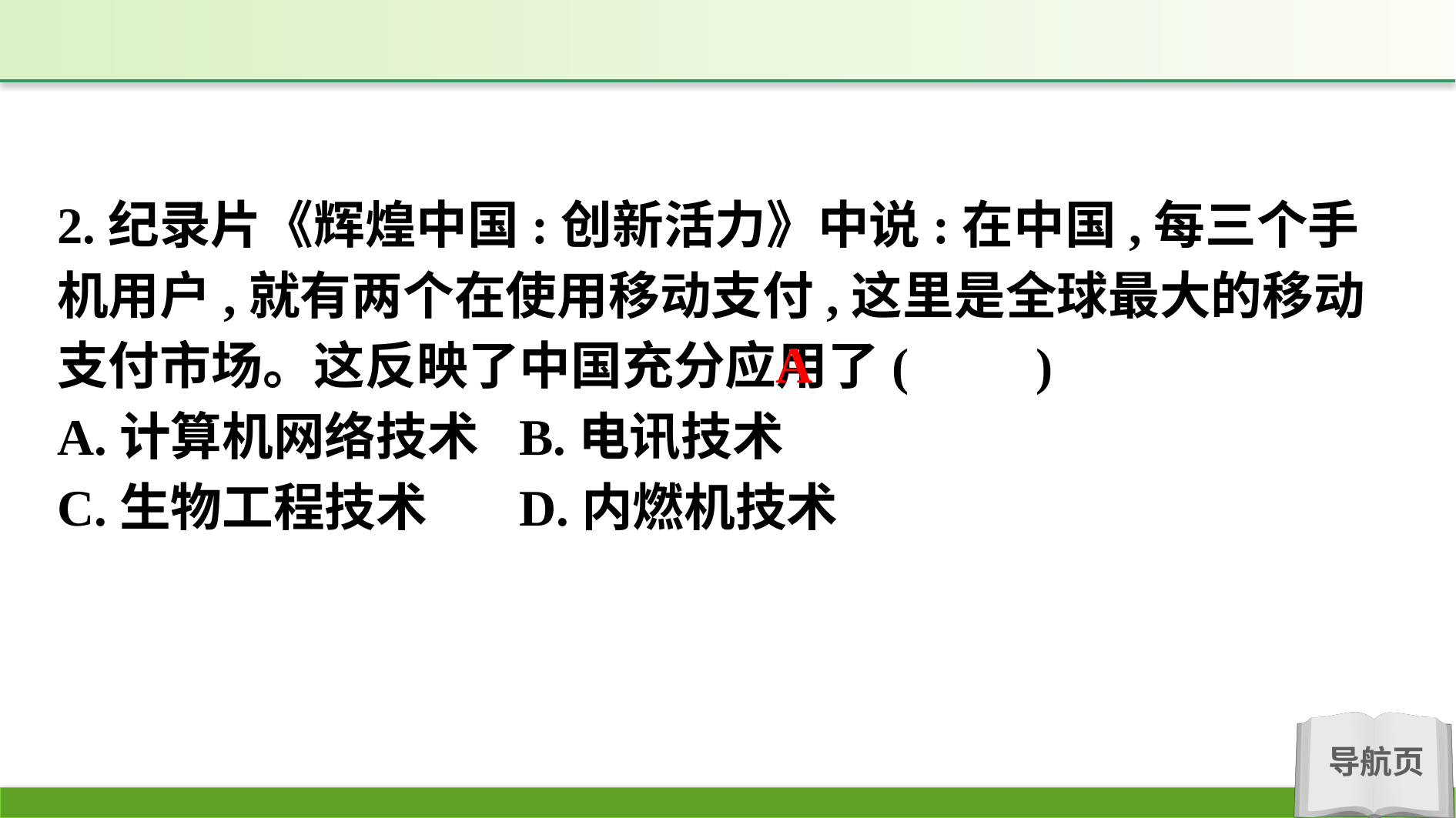

2.纪录片《辉煌中国:创新活力》中说:在中国,每三个手机用户,就有两个在使用移动支付,这里是全球最大的移动支付市场。这反映了中国充分应用了(　　)
A.计算机网络技术	B.电讯技术
C.生物工程技术		D.内燃机技术
A